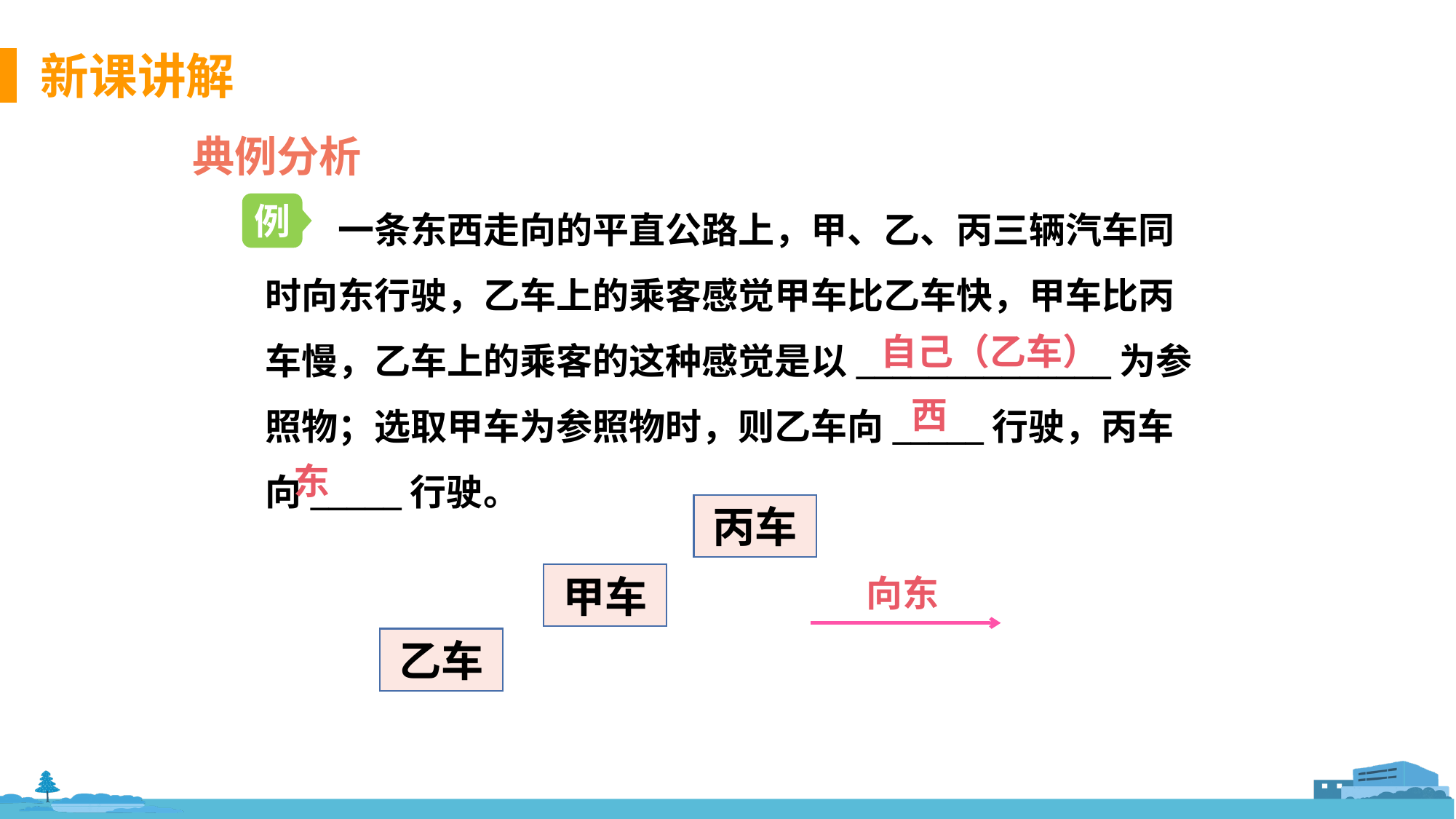

典例分析
一条东西走向的平直公路上，甲、乙、丙三辆汽车同时向东行驶，乙车上的乘客感觉甲车比乙车快，甲车比丙车慢，乙车上的乘客的这种感觉是以______________为参照物；选取甲车为参照物时，则乙车向_____行驶，丙车向_____行驶。

例
自己（乙车）
西
东
丙车
甲车
向东
乙车